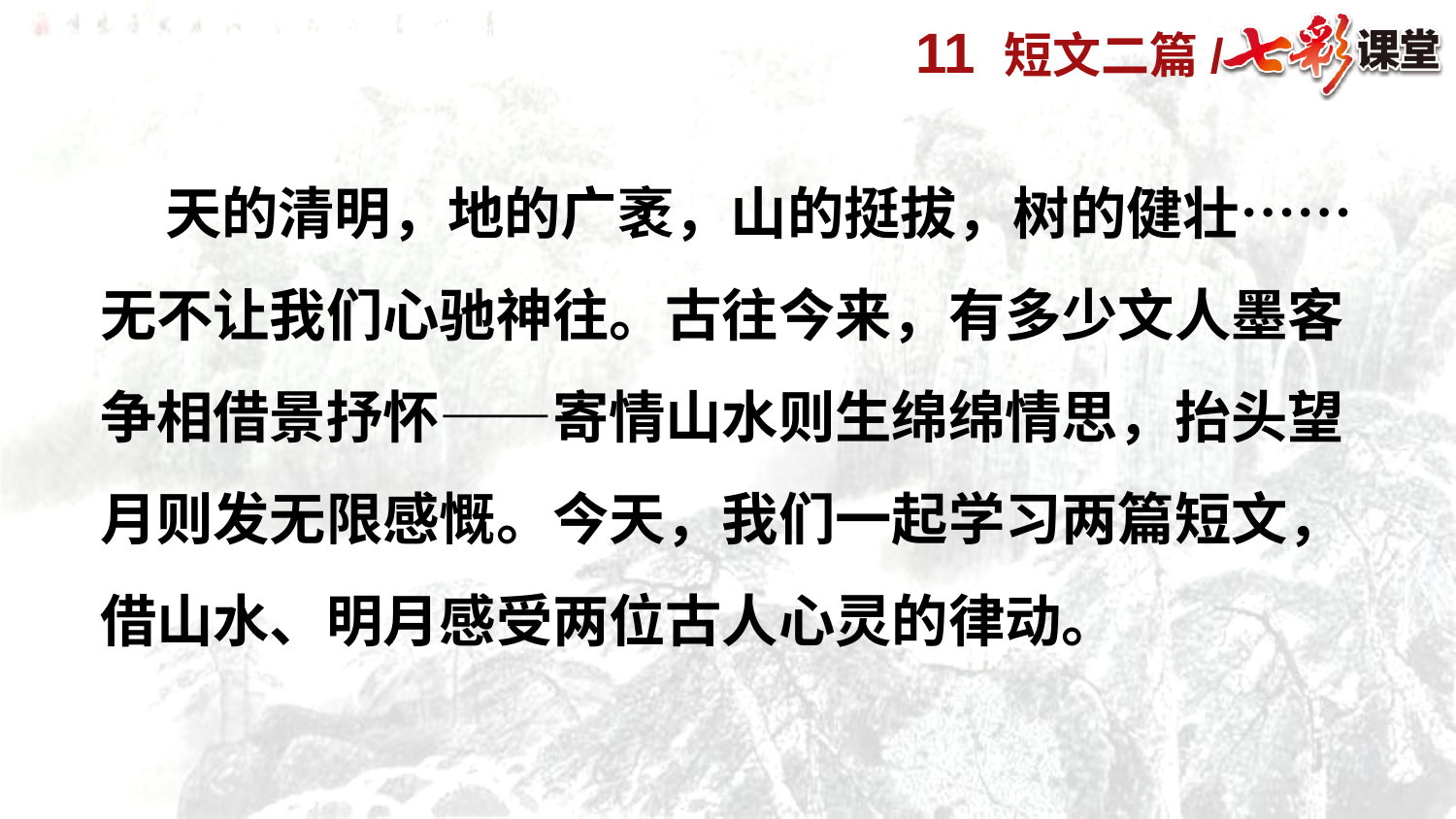

天的清明，地的广袤，山的挺拔，树的健壮……无不让我们心驰神往。古往今来，有多少文人墨客争相借景抒怀——寄情山水则生绵绵情思，抬头望月则发无限感慨。今天，我们一起学习两篇短文，借山水、明月感受两位古人心灵的律动。